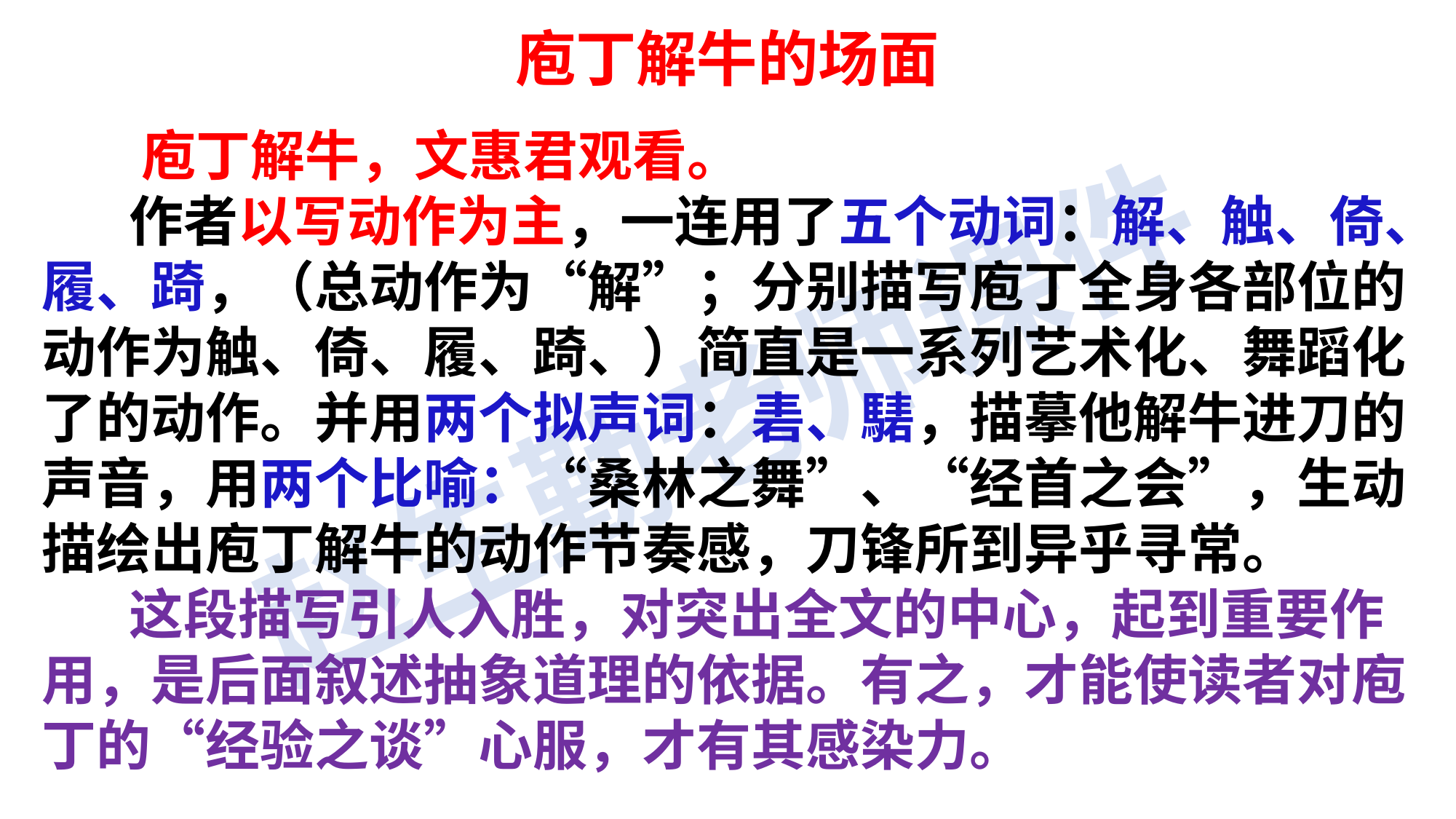

庖丁解牛的场面
       庖丁解牛，文惠君观看。
      作者以写动作为主，一连用了五个动词：解、触、倚、履、踦，（总动作为“解”；分别描写庖丁全身各部位的动作为触、倚、履、踦、）简直是一系列艺术化、舞蹈化了的动作。并用两个拟声词：砉、騞，描摹他解牛进刀的声音，用两个比喻：“桑林之舞”、“经首之会”，生动描绘出庖丁解牛的动作节奏感，刀锋所到异乎寻常。      这段描写引人入胜，对突出全文的中心，起到重要作用，是后面叙述抽象道理的依据。有之，才能使读者对庖丁的“经验之谈”心服，才有其感染力。